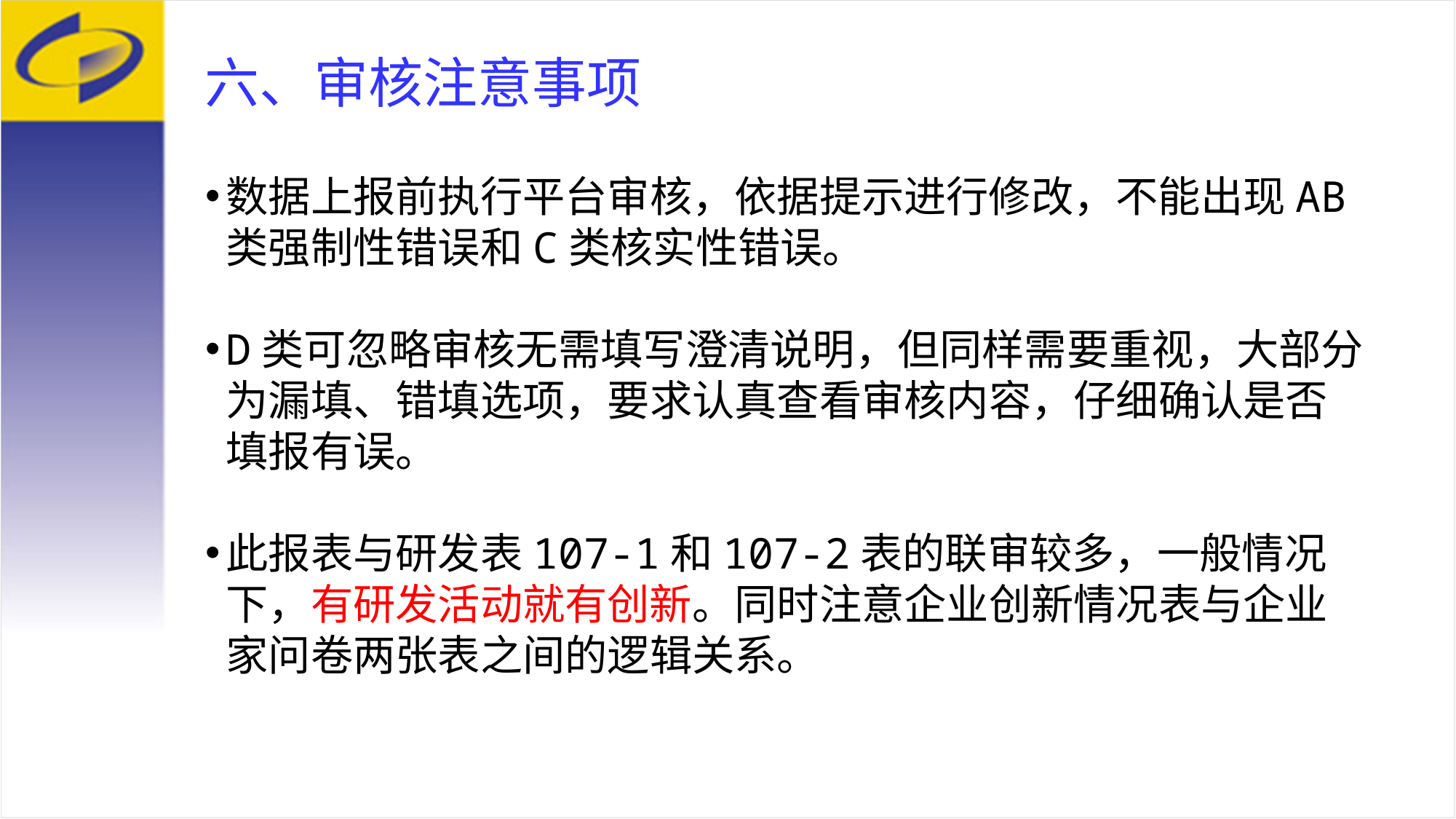

六、审核注意事项
数据上报前执行平台审核，依据提示进行修改，不能出现AB类强制性错误和C类核实性错误。

D类可忽略审核无需填写澄清说明，但同样需要重视，大部分为漏填、错填选项，要求认真查看审核内容，仔细确认是否填报有误。

此报表与研发表107-1和107-2表的联审较多，一般情况下，有研发活动就有创新。同时注意企业创新情况表与企业家问卷两张表之间的逻辑关系。

62